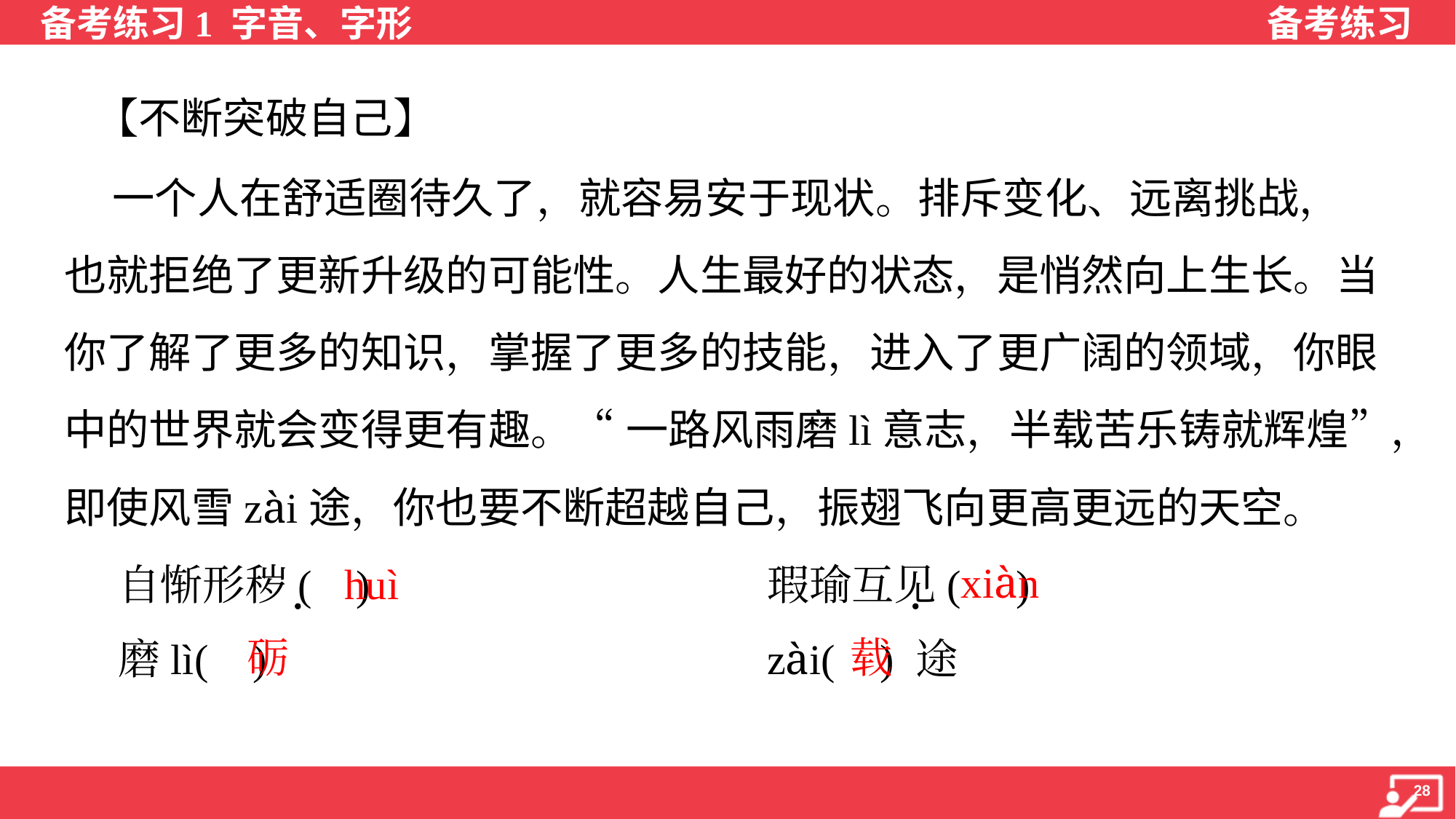

【不断突破自己】
    一个人在舒适圈待久了，就容易安于现状。排斥变化、远离挑战，
也就拒绝了更新升级的可能性。人生最好的状态，是悄然向上生长。当
你了解了更多的知识，掌握了更多的技能，进入了更广阔的领域，你眼
中的世界就会变得更有趣。“ 一路风雨磨lì意志，半载苦乐铸就辉煌”，
即使风雪zài途，你也要不断超越自己，振翅飞向更高更远的天空。
    自惭形秽(    ) 	瑕瑜互见(     )
    磨lì(    ) 	zài(    ) 途
huì
xiàn

砺
载